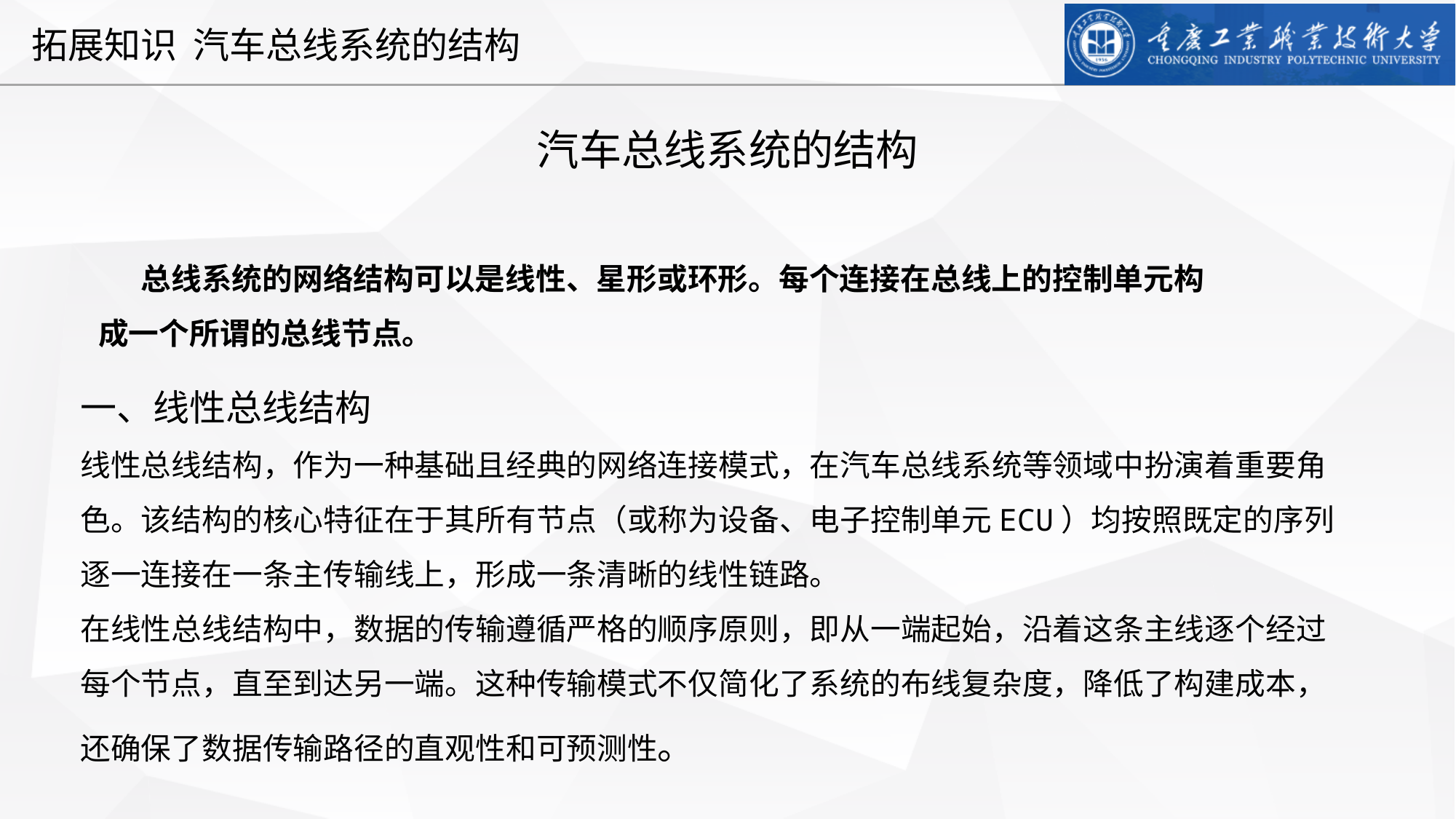

汽车总线系统的结构
总线系统的网络结构可以是线性、星形或环形。每个连接在总线上的控制单元构成一个所谓的总线节点。
一、线性总线结构
线性总线结构，作为一种基础且经典的网络连接模式，在汽车总线系统等领域中扮演着重要角色。该结构的核心特征在于其所有节点（或称为设备、电子控制单元ECU）均按照既定的序列逐一连接在一条主传输线上，形成一条清晰的线性链路。
在线性总线结构中，数据的传输遵循严格的顺序原则，即从一端起始，沿着这条主线逐个经过每个节点，直至到达另一端。这种传输模式不仅简化了系统的布线复杂度，降低了构建成本，还确保了数据传输路径的直观性和可预测性。